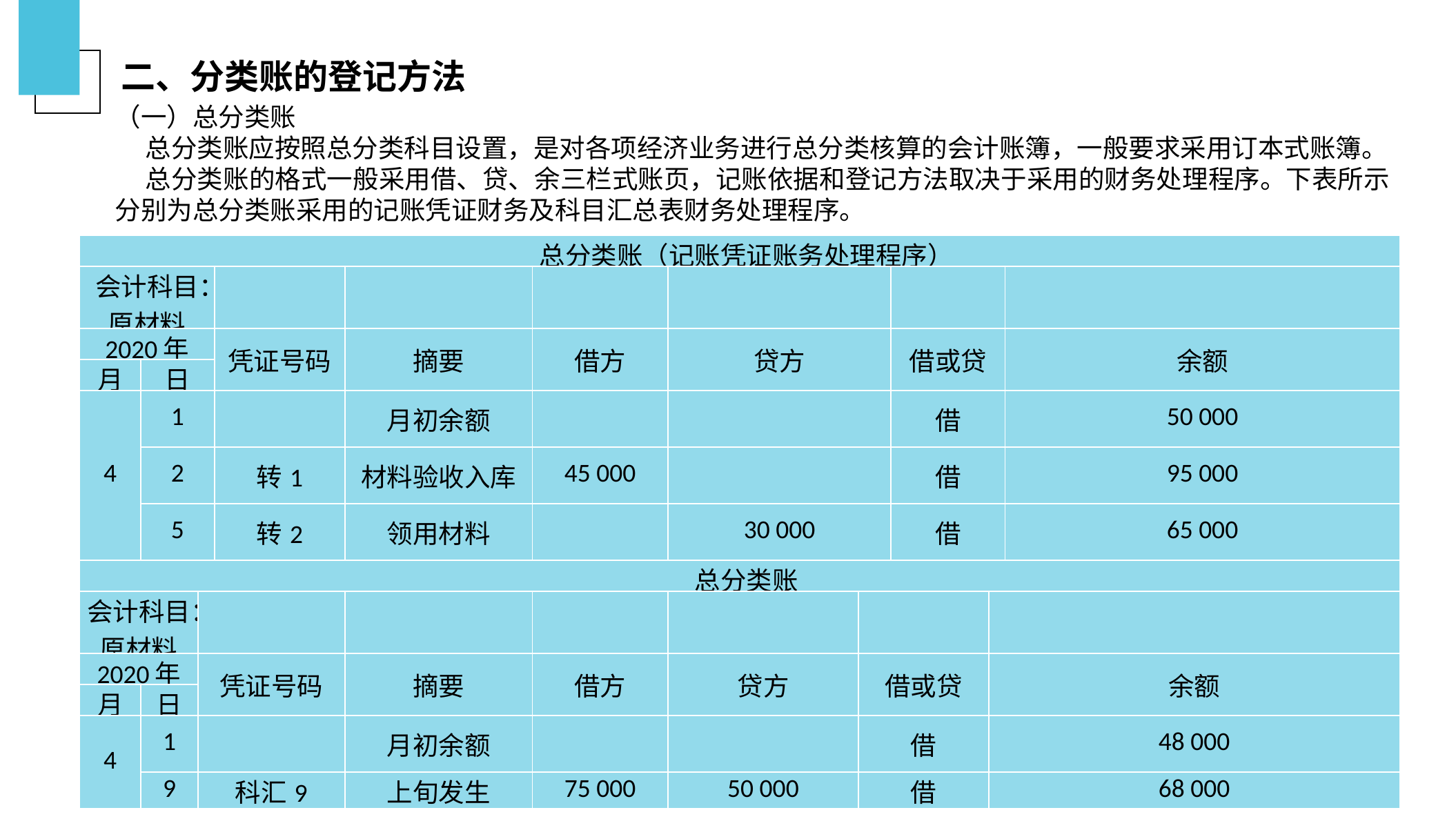

二、分类账的登记方法
（一）总分类账
总分类账应按照总分类科目设置，是对各项经济业务进行总分类核算的会计账簿，一般要求采用订本式账簿。
总分类账的格式一般采用借、贷、余三栏式账页，记账依据和登记方法取决于采用的财务处理程序。下表所示分别为总分类账采用的记账凭证财务及科目汇总表财务处理程序。
| 总分类账（记账凭证账务处理程序） |  |  |  |  |  |  |  |  |  |  |
| --- | --- | --- | --- | --- | --- | --- | --- | --- | --- | --- |
| 会计科目：原材料 |  |  |  |  |  |  |  |  |  |  |
| 2020年 |  |  | 凭证号码 | 摘要 | 借方 | 贷方 |  | 借或贷 |  | 余额 |
| 月 | 日 |  |  |  |  |  |  |  |  |  |
| 4 | 1 |  |  | 月初余额 |  |  |  | 借 |  | 50 000 |
|  | 2 |  | 转1 | 材料验收入库 | 45 000 |  |  | 借 |  | 95 000 |
|  | 5 |  | 转2 | 领用材料 |  | 30 000 |  | 借 |  | 65 000 |
| 总分类账 |  |  |  |  |  |  |  |  |  |  |
| 会计科目：原材料 |  |  |  |  |  |  |  |  |  |  |
| 2020年 |  | 凭证号码 |  | 摘要 | 借方 | 贷方 | 借或贷 |  | 余额 |  |
| 月 | 日 |  |  |  |  |  |  |  |  |  |
| 4 | 1 |  |  | 月初余额 |  |  | 借 |  | 48 000 |  |
|  | 9 | 科汇9 |  | 上旬发生 | 75 000 | 50 000 | 借 |  | 68 000 |  |